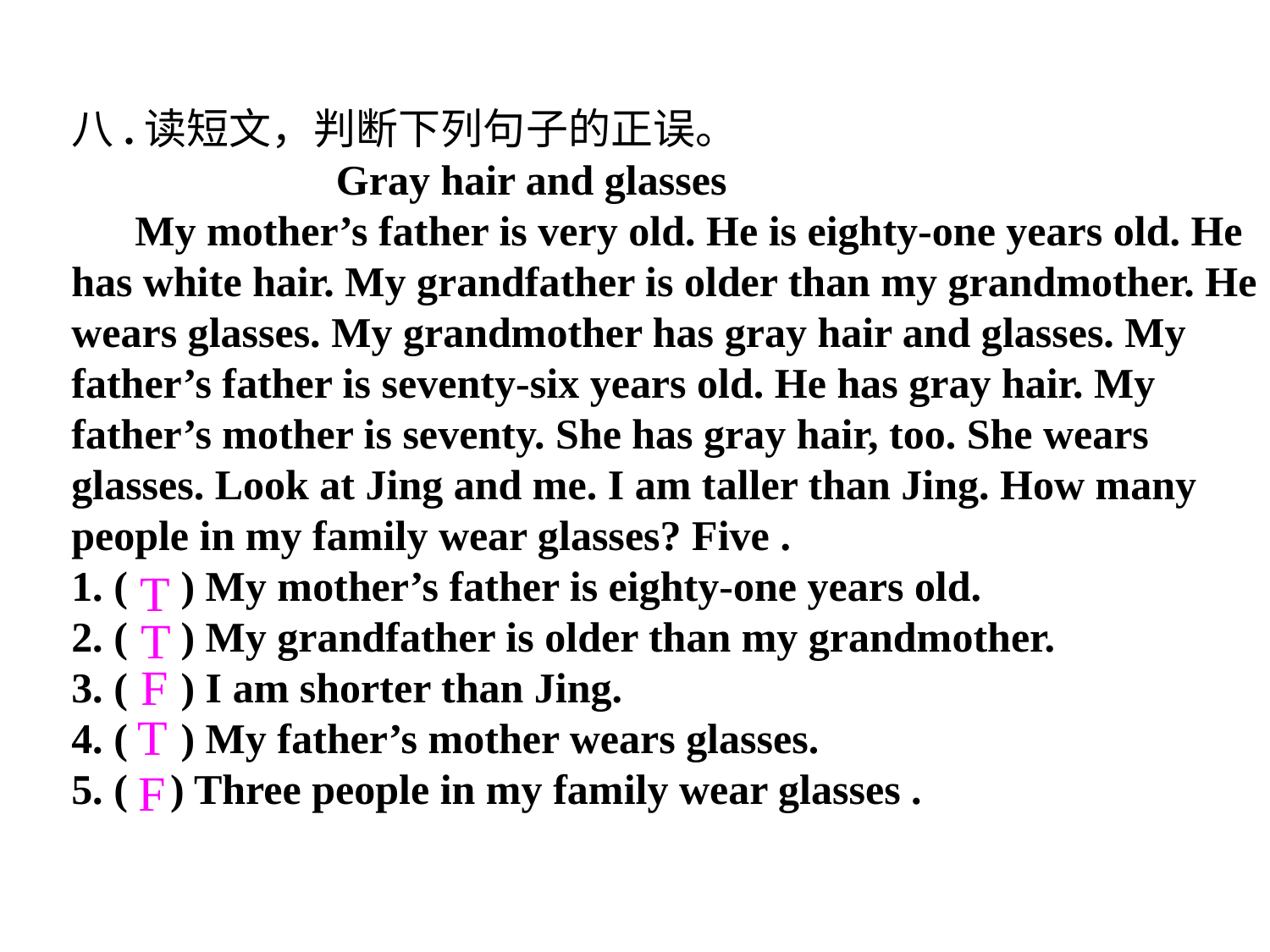

八.读短文，判断下列句子的正误。
                         Gray hair and glasses
      My mother’s father is very old. He is eighty-one years old. He has white hair. My grandfather is older than my grandmother. He wears glasses. My grandmother has gray hair and glasses. My father’s father is seventy-six years old. He has gray hair. My father’s mother is seventy. She has gray hair, too. She wears glasses. Look at Jing and me. I am taller than Jing. How many people in my family wear glasses? Five .
1. (     ) My mother’s father is eighty-one years old.
2. (     ) My grandfather is older than my grandmother.
3. (     ) I am shorter than Jing.
4. (     ) My father’s mother wears glasses.
5. (    ) Three people in my family wear glasses .
T
T
F
T
F